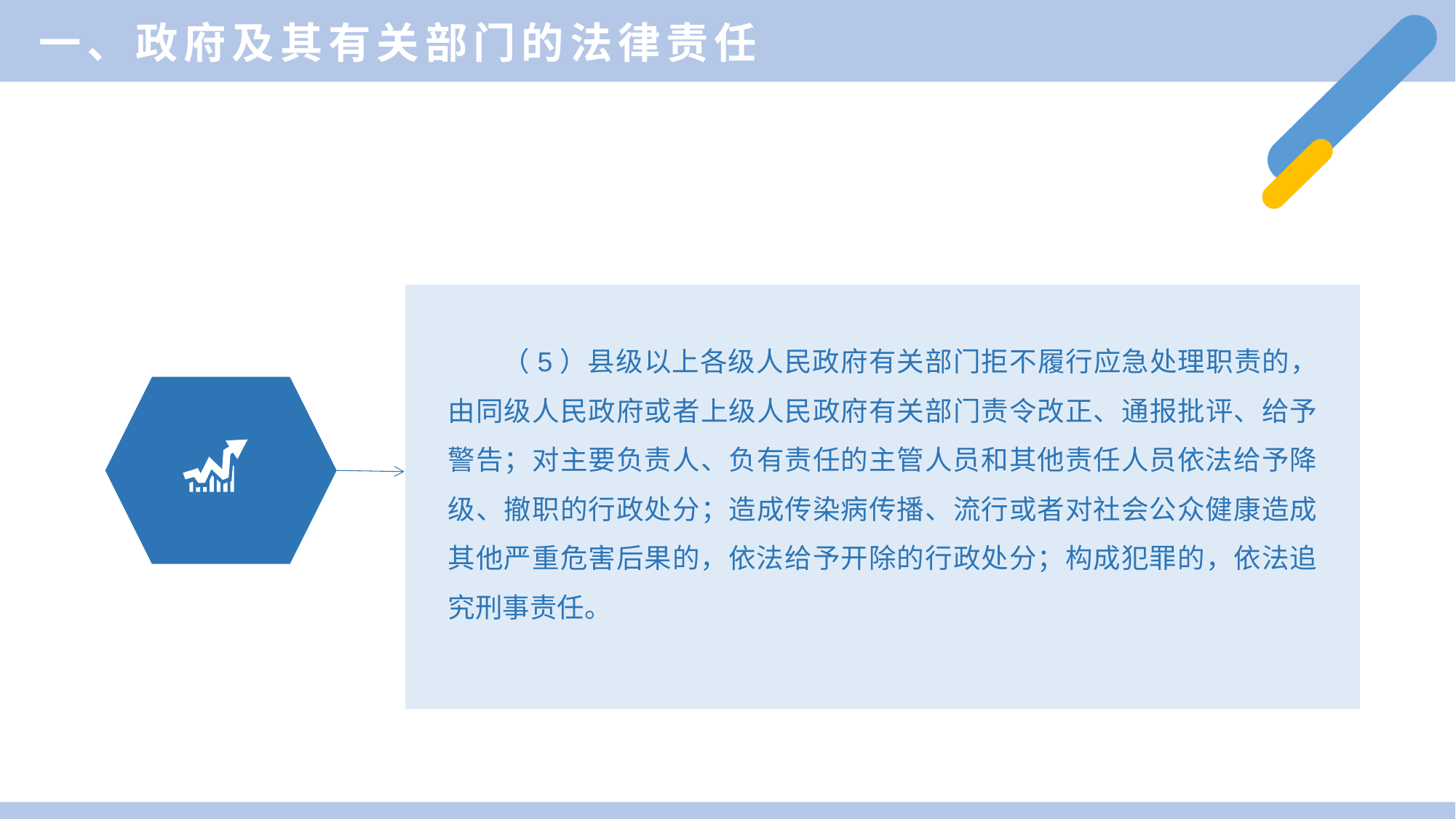

一、政府及其有关部门的法律责任

（5）县级以上各级人民政府有关部门拒不履行应急处理职责的，由同级人民政府或者上级人民政府有关部门责令改正、通报批评、给予警告；对主要负责人、负有责任的主管人员和其他责任人员依法给予降级、撤职的行政处分；造成传染病传播、流行或者对社会公众健康造成其他严重危害后果的，依法给予开除的行政处分；构成犯罪的，依法追究刑事责任。